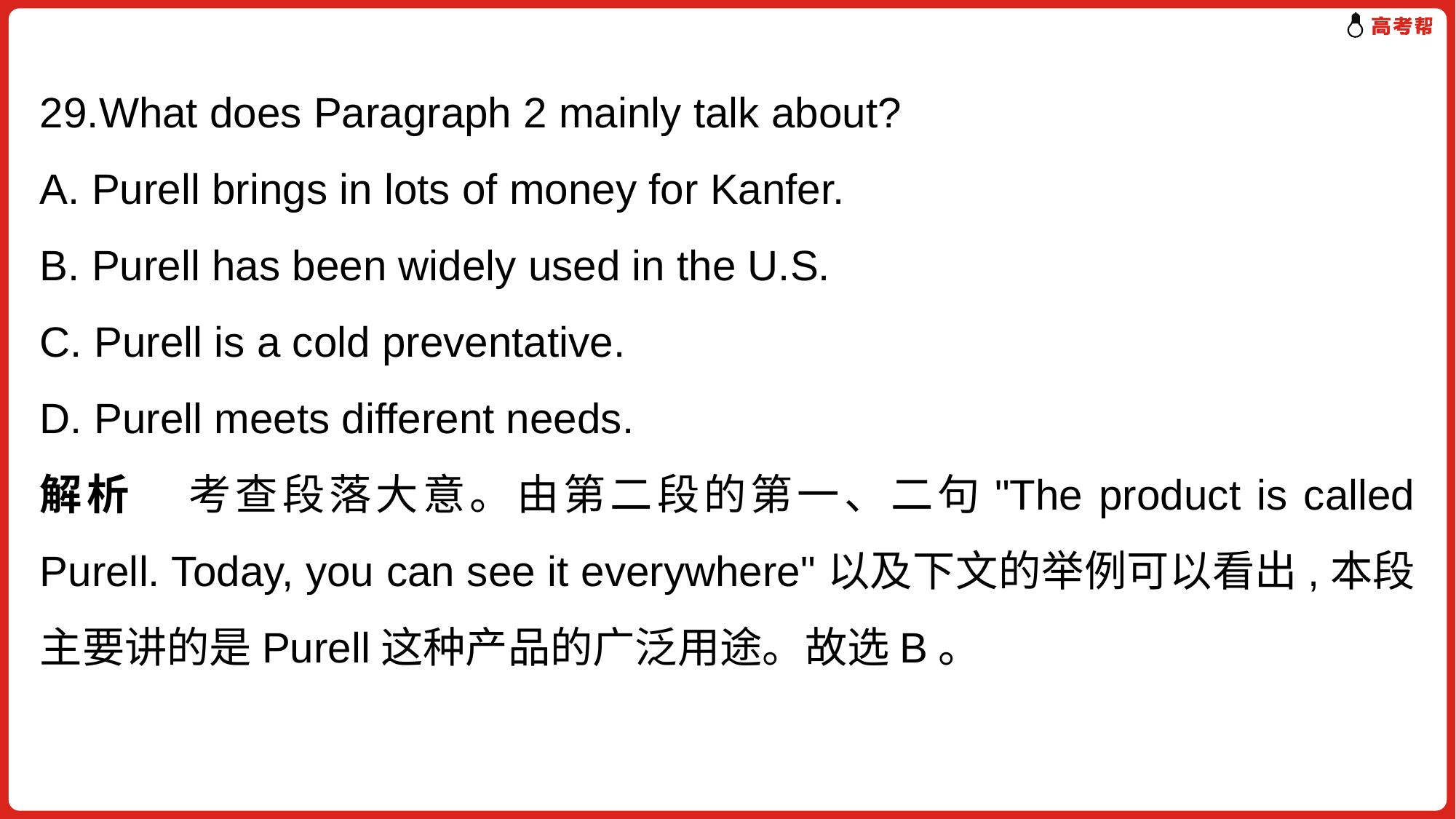

29.What does Paragraph 2 mainly talk about?
A. Purell brings in lots of money for Kanfer.
B. Purell has been widely used in the U.S.
C. Purell is a cold preventative.
D. Purell meets different needs.
解析    考查段落大意。由第二段的第一、二句"The product is called Purell. Today, you can see it everywhere"以及下文的举例可以看出,本段主要讲的是Purell这种产品的广泛用途。故选B。